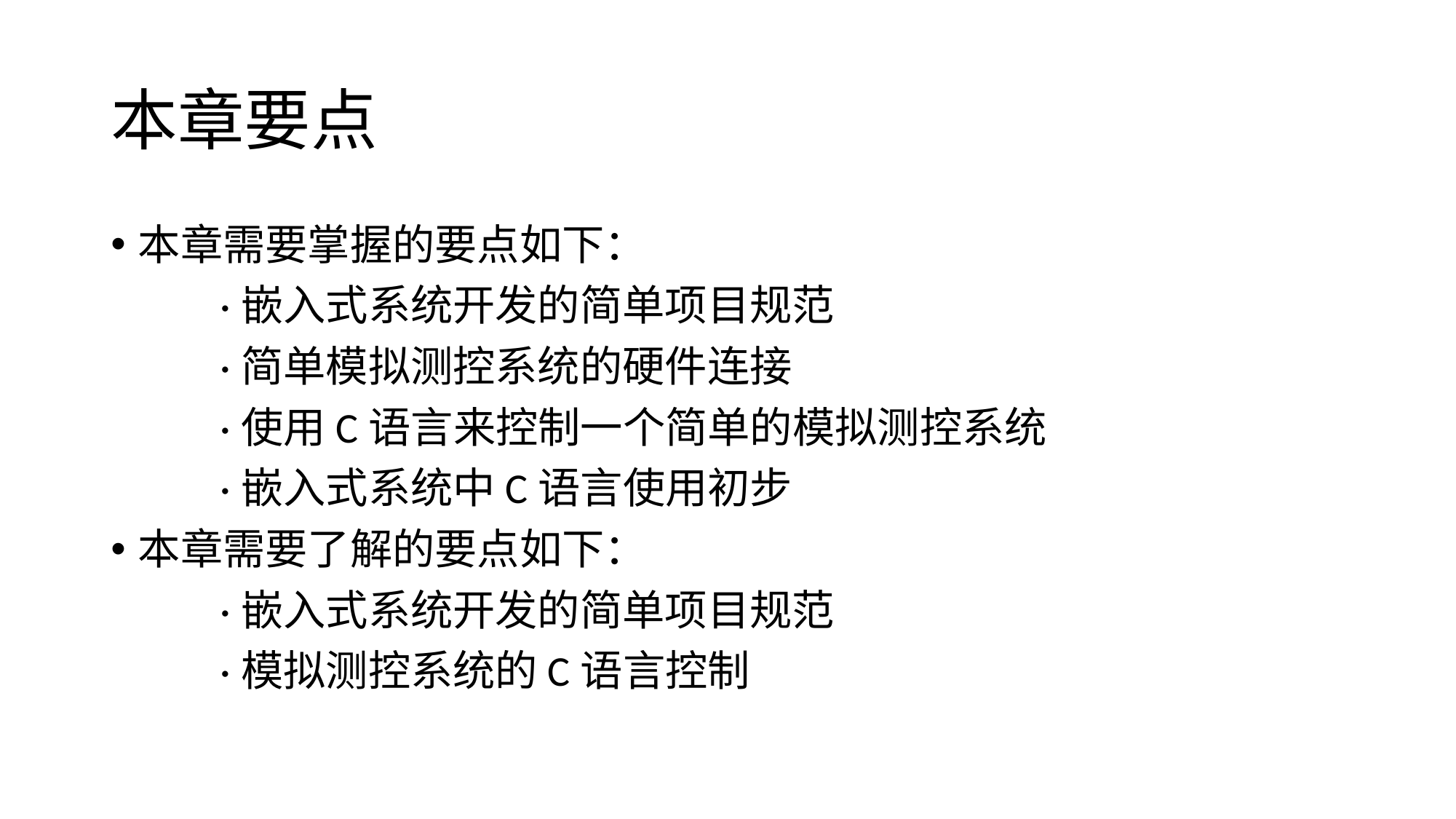

# 本章要点
本章需要掌握的要点如下：
	·嵌入式系统开发的简单项目规范
	·简单模拟测控系统的硬件连接
	·使用C语言来控制一个简单的模拟测控系统
	·嵌入式系统中C语言使用初步
本章需要了解的要点如下：
	·嵌入式系统开发的简单项目规范
	·模拟测控系统的C语言控制